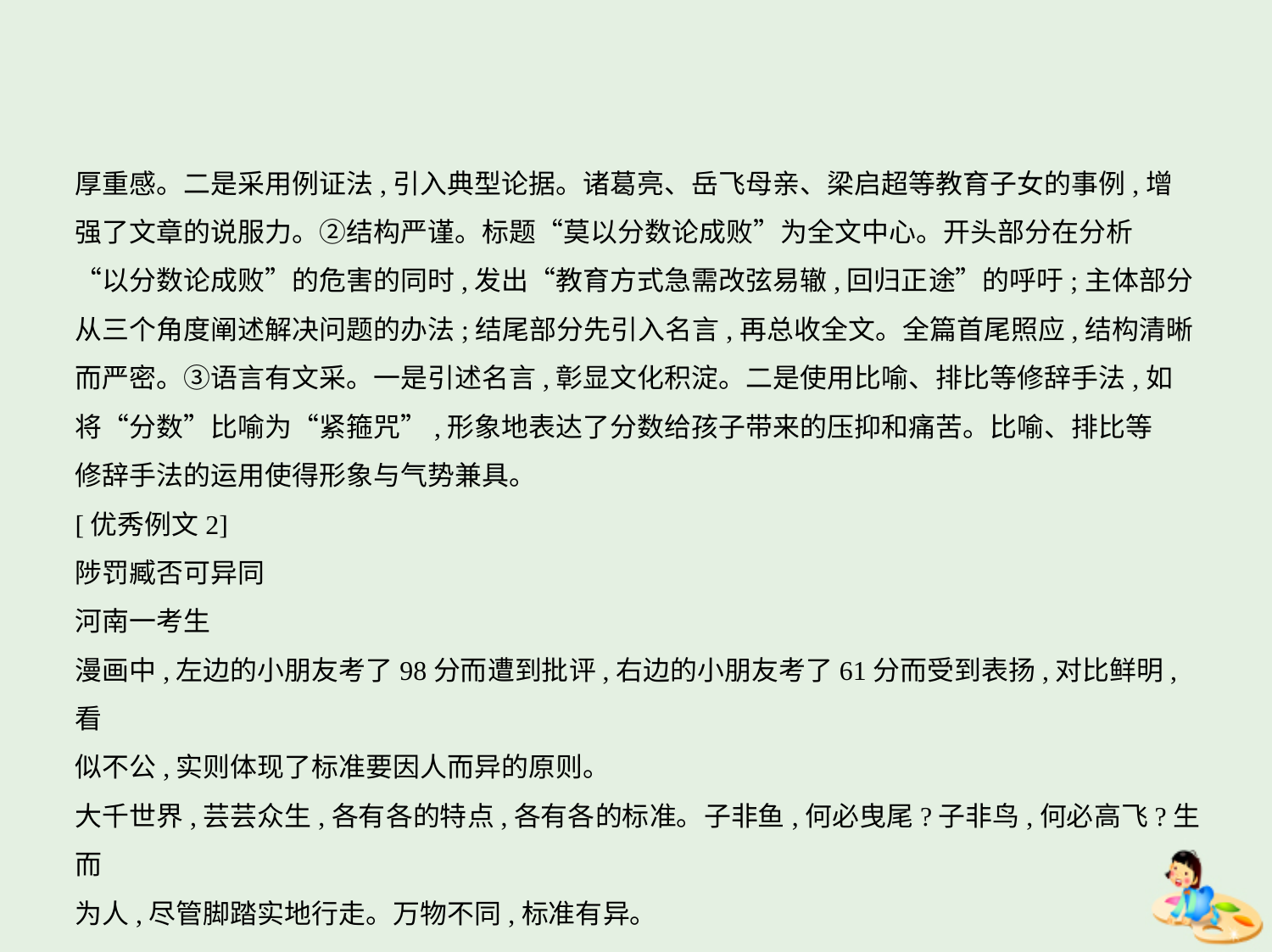

厚重感。二是采用例证法,引入典型论据。诸葛亮、岳飞母亲、梁启超等教育子女的事例,增
强了文章的说服力。②结构严谨。标题“莫以分数论成败”为全文中心。开头部分在分析
“以分数论成败”的危害的同时,发出“教育方式急需改弦易辙,回归正途”的呼吁;主体部分
从三个角度阐述解决问题的办法;结尾部分先引入名言,再总收全文。全篇首尾照应,结构清晰
而严密。③语言有文采。一是引述名言,彰显文化积淀。二是使用比喻、排比等修辞手法,如
将“分数”比喻为“紧箍咒”,形象地表达了分数给孩子带来的压抑和痛苦。比喻、排比等
修辞手法的运用使得形象与气势兼具。
[优秀例文2]
陟罚臧否可异同
河南一考生
漫画中,左边的小朋友考了98分而遭到批评,右边的小朋友考了61分而受到表扬,对比鲜明,看
似不公,实则体现了标准要因人而异的原则。
大千世界,芸芸众生,各有各的特点,各有各的标准。子非鱼,何必曳尾?子非鸟,何必高飞?生而
为人,尽管脚踏实地行走。万物不同,标准有异。